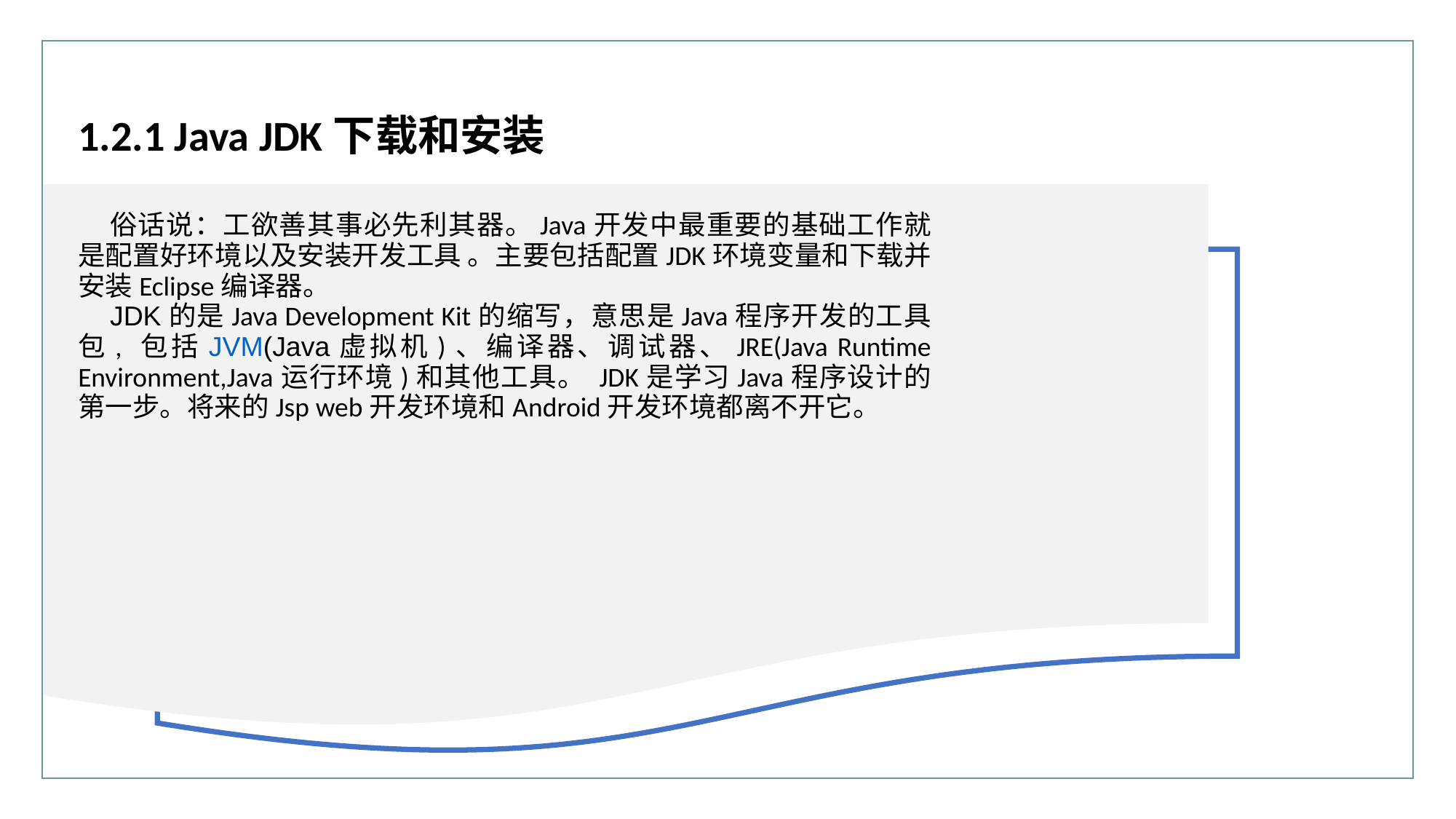

1.2.1 Java JDK下载和安装

俗话说：工欲善其事必先利其器。Java开发中最重要的基础工作就是配置好环境以及安装开发工具 。主要包括配置JDK环境变量和下载并安装Eclipse编译器。
JDK的是Java Development Kit的缩写，意思是Java程序开发的工具包, 包括JVM(Java虚拟机)、编译器、调试器、JRE(Java Runtime Environment,Java运行环境)和其他工具。 JDK是学习Java程序设计的第一步。将来的Jsp web开发环境和Android开发环境都离不开它。